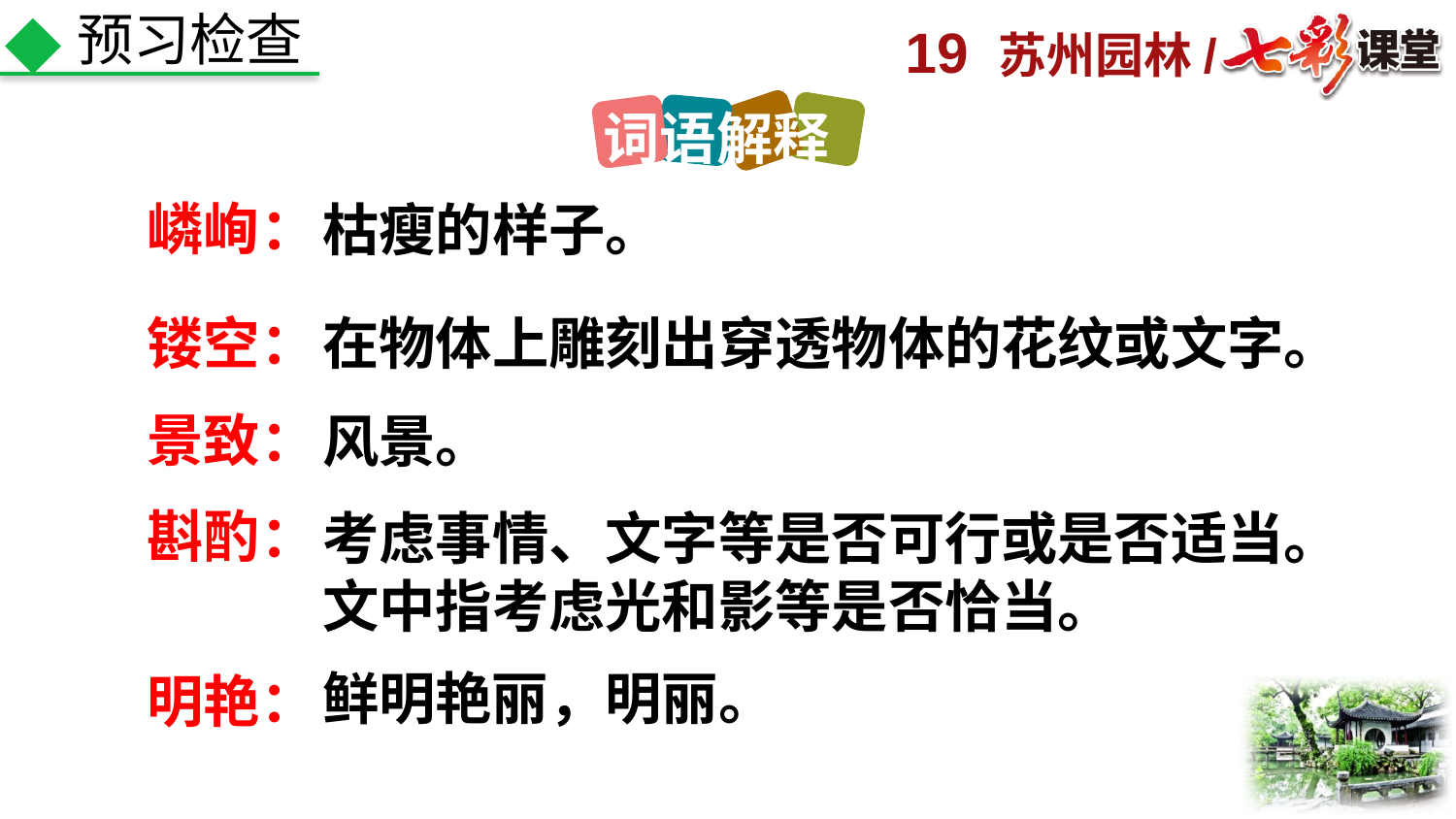

预习检查

词语解释

嶙峋：
枯瘦的样子。
镂空：
在物体上雕刻出穿透物体的花纹或文字。
景致：
风景。
斟酌：
考虑事情、文字等是否可行或是否适当。文中指考虑光和影等是否恰当。
鲜明艳丽，明丽。
明艳：